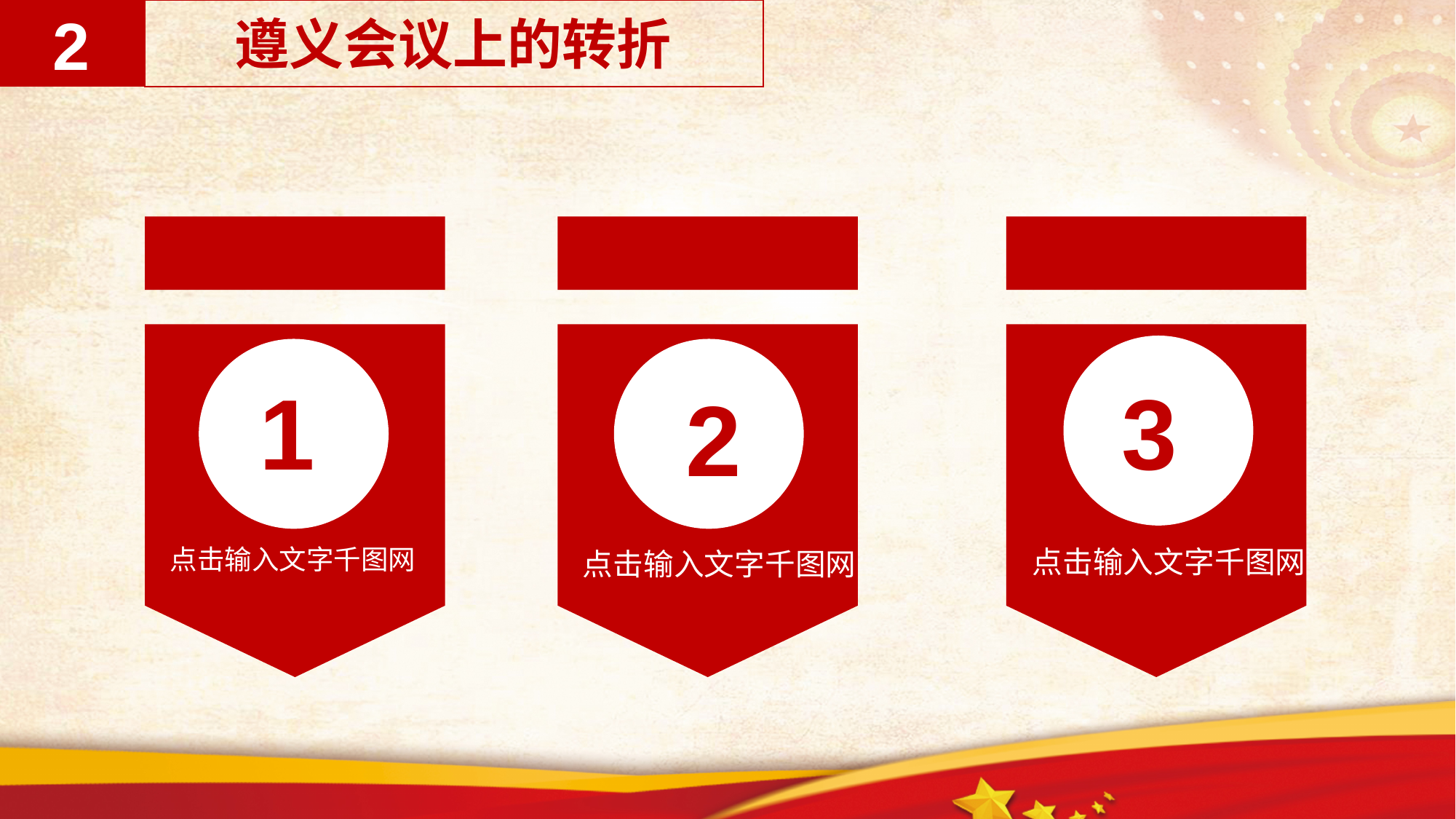

2
遵义会议上的转折

1
3
2
点击输入文字千图网
点击输入文字千图网
点击输入文字千图网